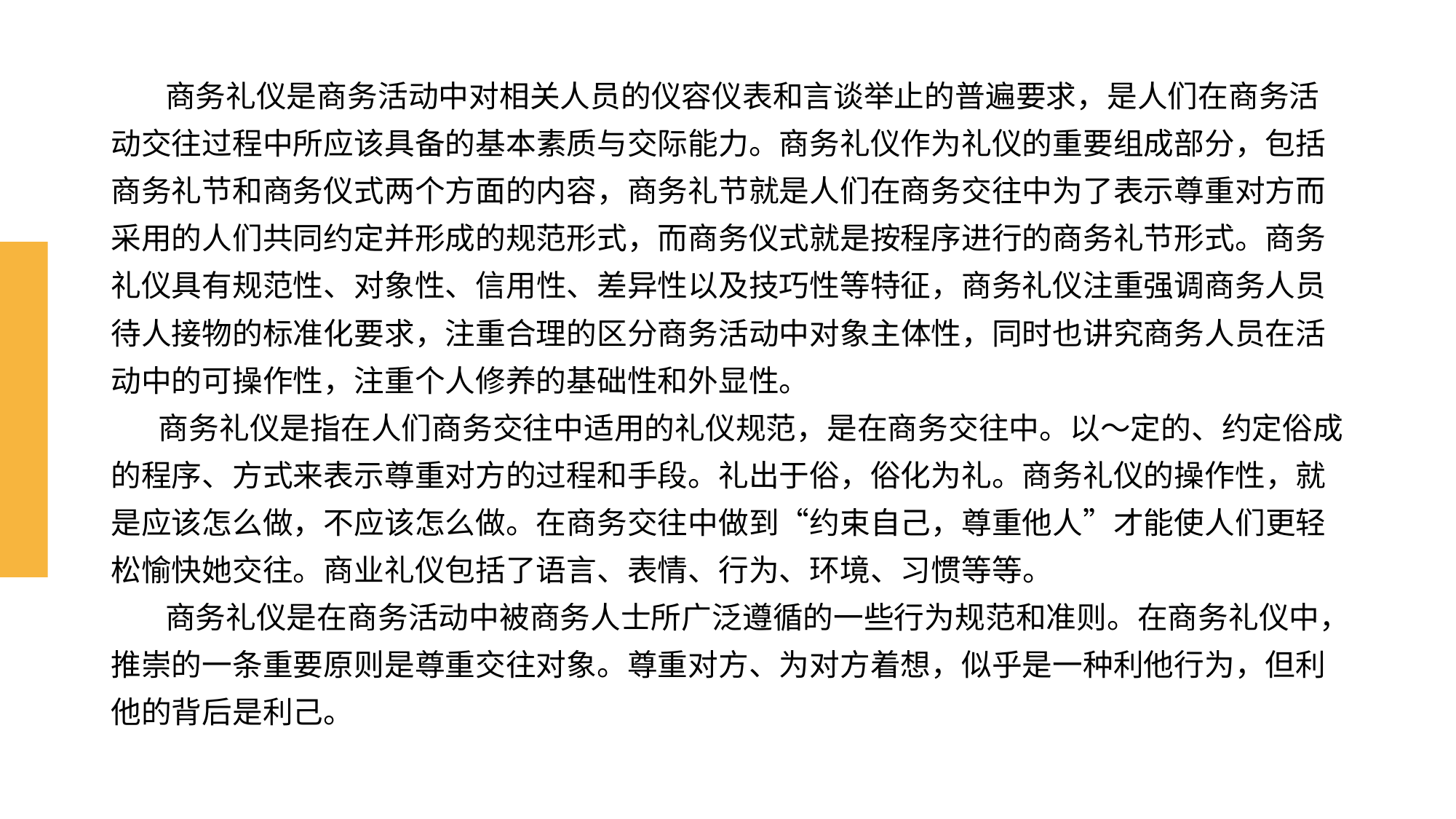

# 商务礼仪是商务活动中对相关人员的仪容仪表和言谈举止的普遍要求，是人们在商务活动交往过程中所应该具备的基本素质与交际能力。商务礼仪作为礼仪的重要组成部分，包括商务礼节和商务仪式两个方面的内容，商务礼节就是人们在商务交往中为了表示尊重对方而采用的人们共同约定并形成的规范形式，而商务仪式就是按程序进行的商务礼节形式。商务礼仪具有规范性、对象性、信用性、差异性以及技巧性等特征，商务礼仪注重强调商务人员待人接物的标准化要求，注重合理的区分商务活动中对象主体性，同时也讲究商务人员在活动中的可操作性，注重个人修养的基础性和外显性。
      商务礼仪是指在人们商务交往中适用的礼仪规范，是在商务交往中。以～定的、约定俗成的程序、方式来表示尊重对方的过程和手段。礼出于俗，俗化为礼。商务礼仪的操作性，就是应该怎么做，不应该怎么做。在商务交往中做到“约束自己，尊重他人”才能使人们更轻松愉快她交往。商业礼仪包括了语言、表情、行为、环境、习惯等等。
       商务礼仪是在商务活动中被商务人士所广泛遵循的一些行为规范和准则。在商务礼仪中，推崇的一条重要原则是尊重交往对象。尊重对方、为对方着想，似乎是一种利他行为，但利他的背后是利己。